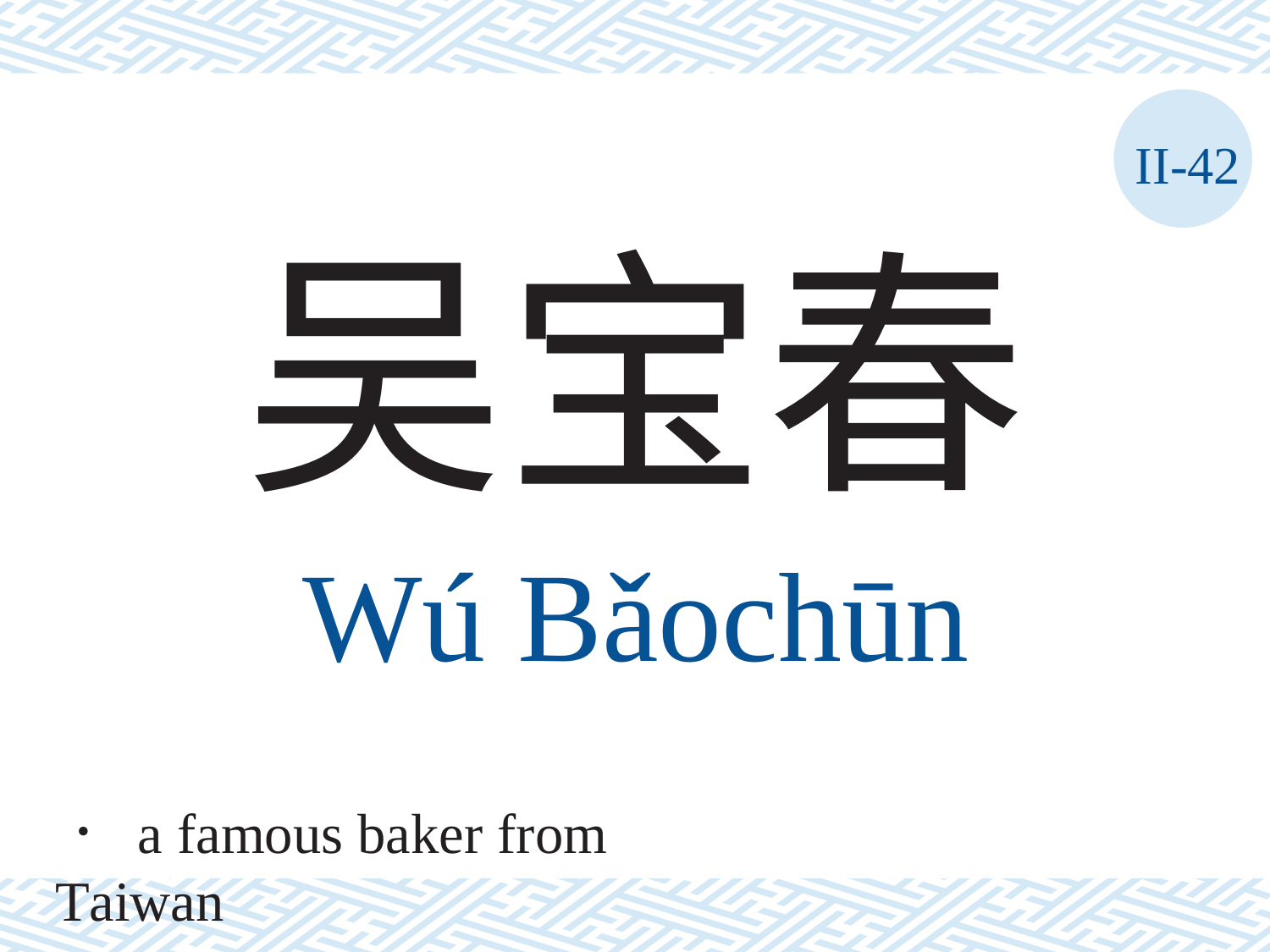

II-42
吴宝春
Wú	Bǎochūn
． a famous baker from Taiwan